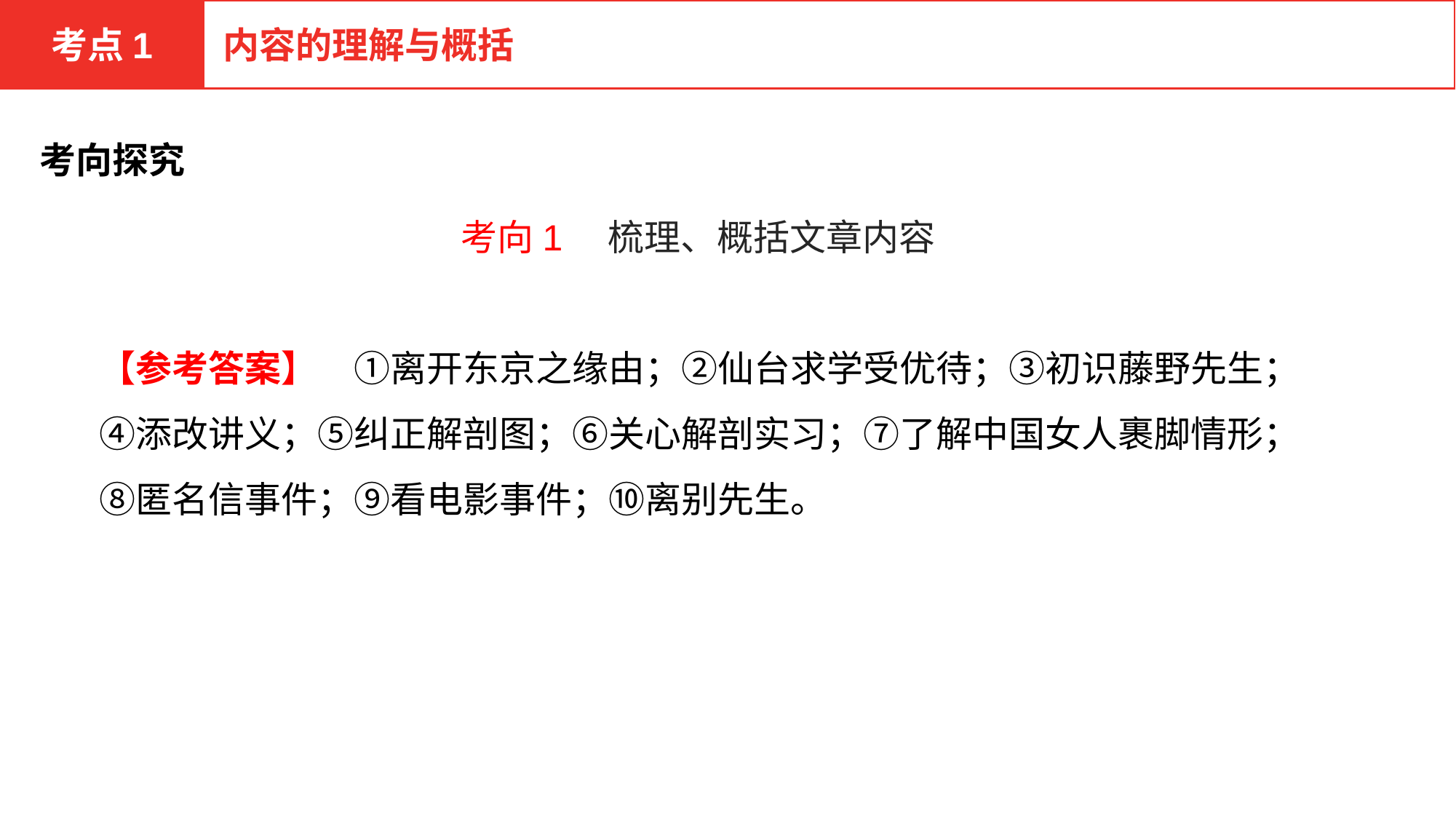

考点1
内容的理解与概括
考向探究
考向1　梳理、概括文章内容

【参考答案】　①离开东京之缘由；②仙台求学受优待；③初识藤野先生；④添改讲义；⑤纠正解剖图；⑥关心解剖实习；⑦了解中国女人裹脚情形；⑧匿名信事件；⑨看电影事件；⑩离别先生。